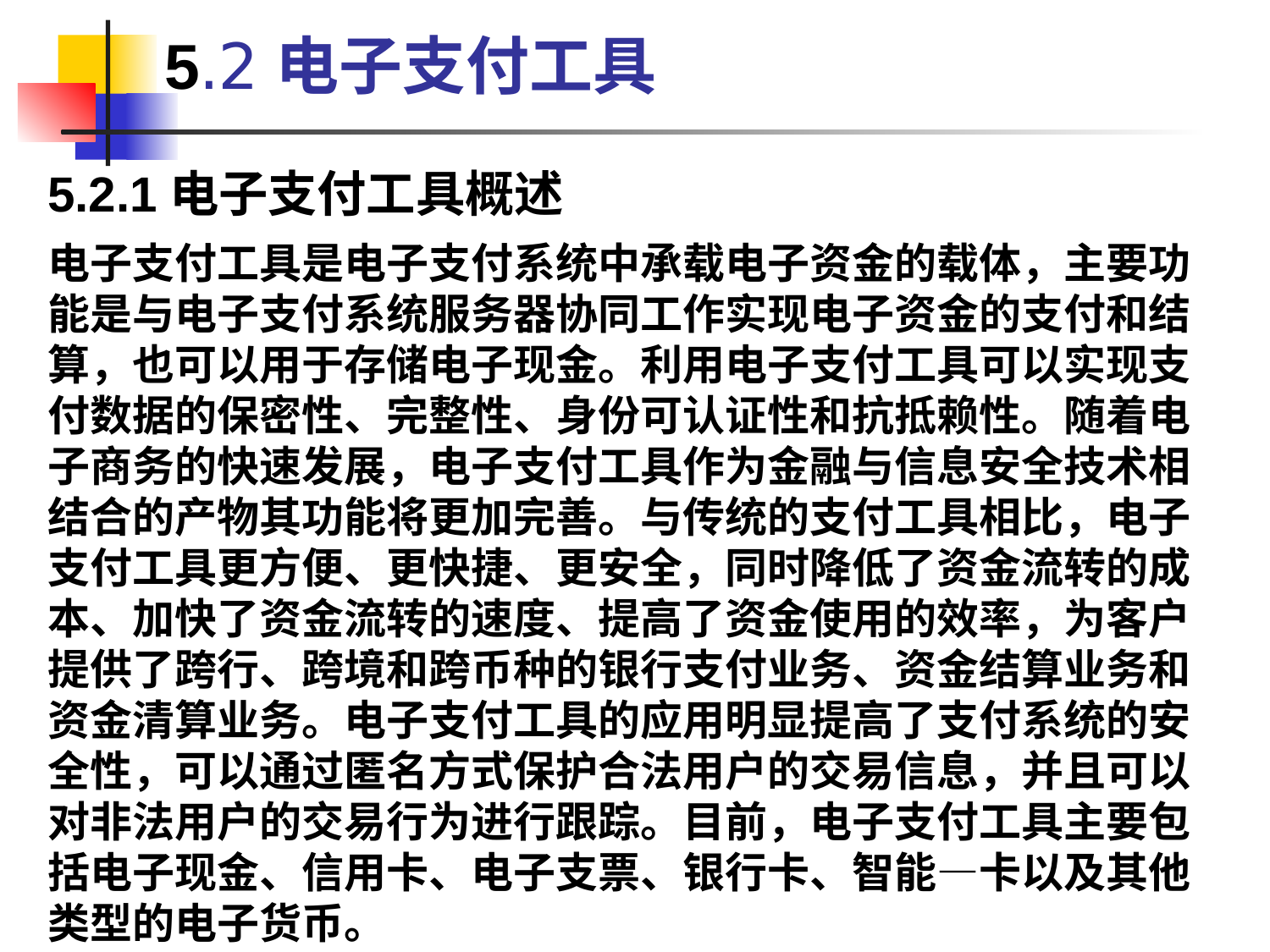

5.2电子支付工具

5.2.1电子支付工具概述
电子支付工具是电子支付系统中承载电子资金的载体，主要功能是与电子支付系统服务器协同工作实现电子资金的支付和结算，也可以用于存储电子现金。利用电子支付工具可以实现支付数据的保密性、完整性、身份可认证性和抗抵赖性。随着电子商务的快速发展，电子支付工具作为金融与信息安全技术相结合的产物其功能将更加完善。与传统的支付工具相比，电子支付工具更方便、更快捷、更安全，同时降低了资金流转的成本、加快了资金流转的速度、提高了资金使用的效率，为客户提供了跨行、跨境和跨币种的银行支付业务、资金结算业务和资金清算业务。电子支付工具的应用明显提高了支付系统的安全性，可以通过匿名方式保护合法用户的交易信息，并且可以对非法用户的交易行为进行跟踪。目前，电子支付工具主要包括电子现金、信用卡、电子支票、银行卡、智能—卡以及其他类型的电子货币。